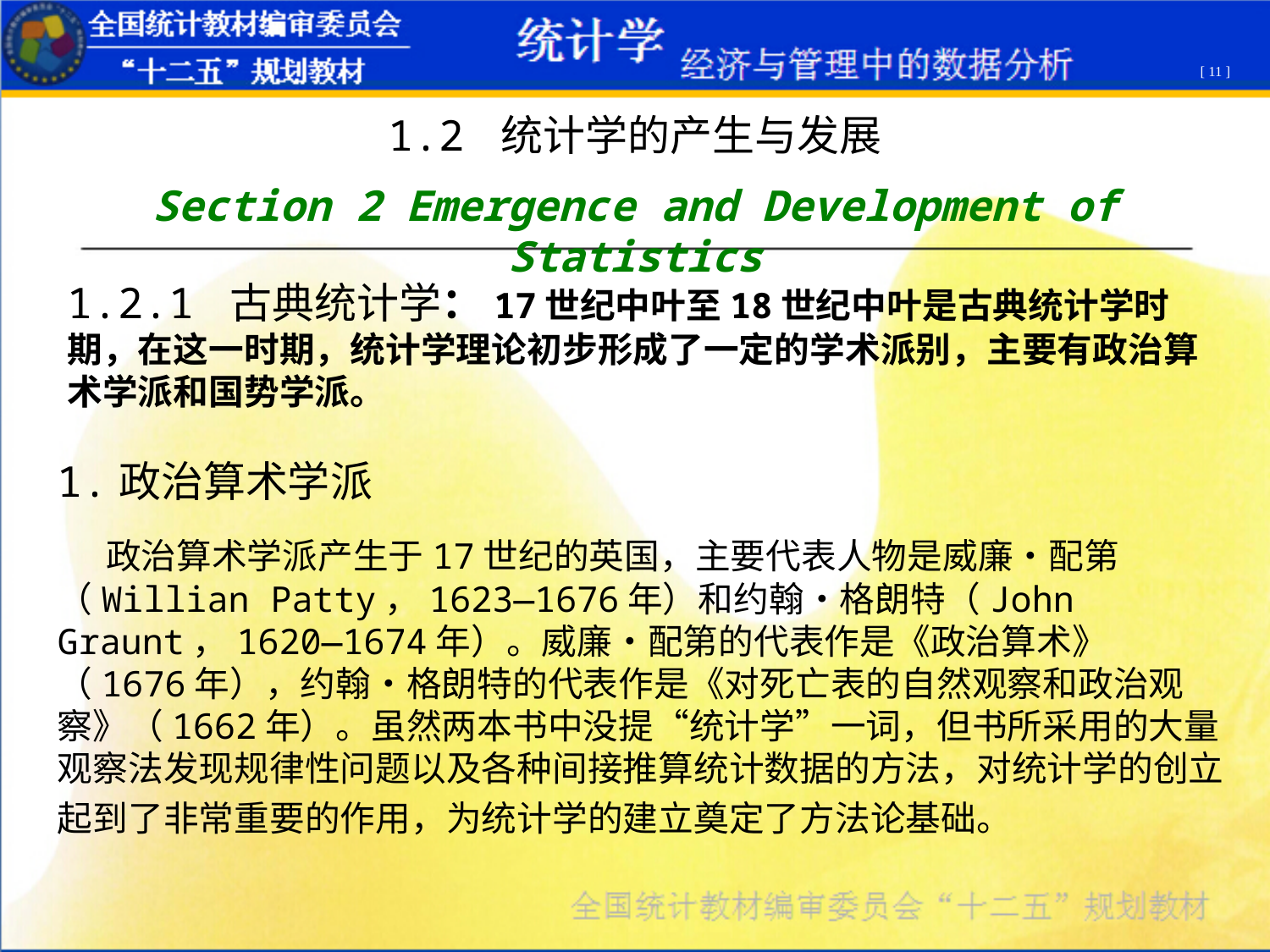

[ 11 ]
1.2 统计学的产生与发展
Section 2 Emergence and Development of Statistics
1.2.1 古典统计学：17世纪中叶至18世纪中叶是古典统计学时期，在这一时期，统计学理论初步形成了一定的学术派别，主要有政治算术学派和国势学派。
1.政治算术学派
    政治算术学派产生于17世纪的英国，主要代表人物是威廉•配第（Willian Patty，1623—1676年）和约翰•格朗特（John Graunt，1620—1674年）。威廉•配第的代表作是《政治算术》（1676年），约翰•格朗特的代表作是《对死亡表的自然观察和政治观察》（1662年）。虽然两本书中没提“统计学”一词，但书所采用的大量观察法发现规律性问题以及各种间接推算统计数据的方法，对统计学的创立起到了非常重要的作用，为统计学的建立奠定了方法论基础。